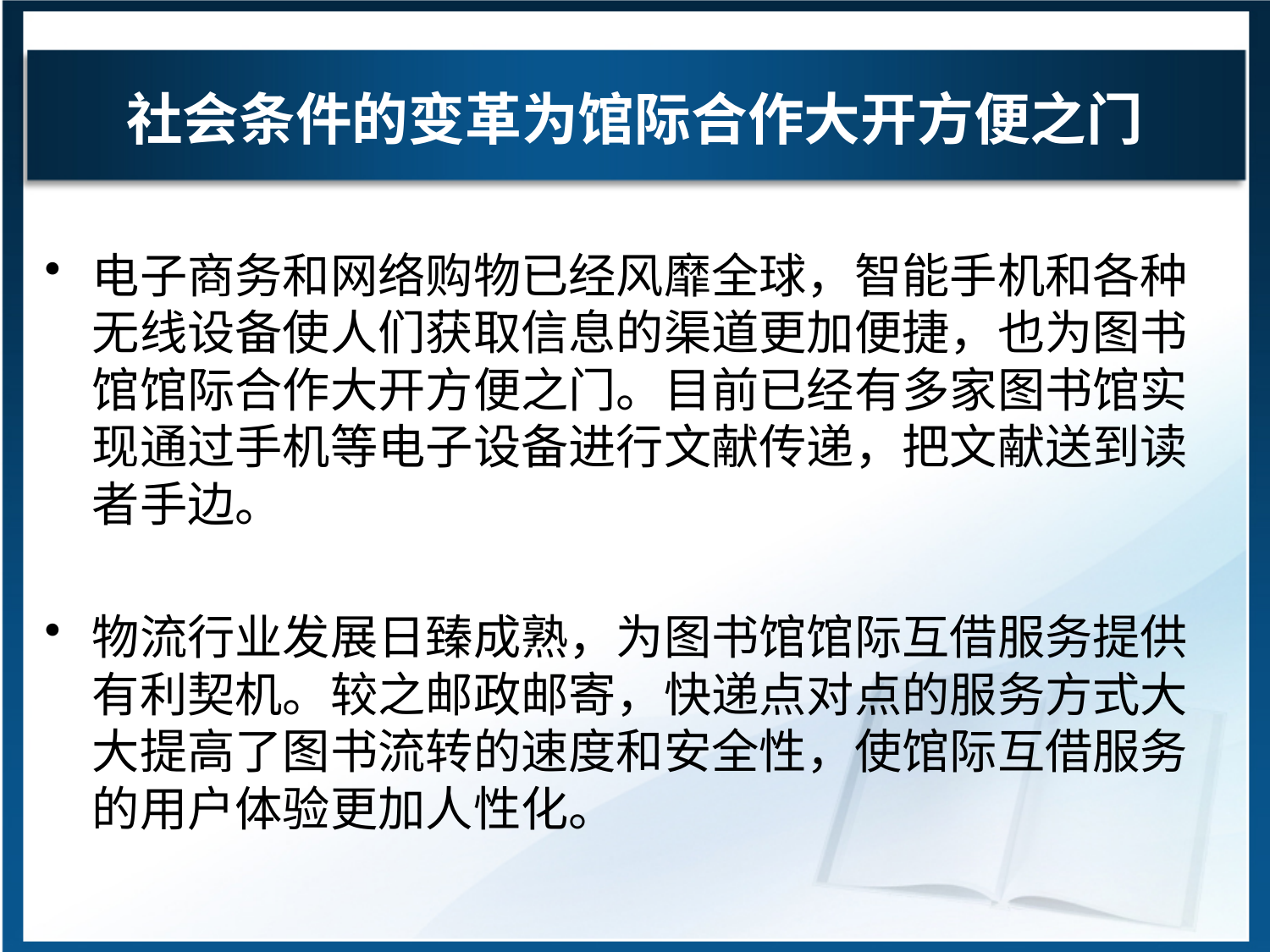

# 社会条件的变革为馆际合作大开方便之门
电子商务和网络购物已经风靡全球，智能手机和各种无线设备使人们获取信息的渠道更加便捷，也为图书馆馆际合作大开方便之门。目前已经有多家图书馆实现通过手机等电子设备进行文献传递，把文献送到读者手边。

物流行业发展日臻成熟，为图书馆馆际互借服务提供有利契机。较之邮政邮寄，快递点对点的服务方式大大提高了图书流转的速度和安全性，使馆际互借服务的用户体验更加人性化。